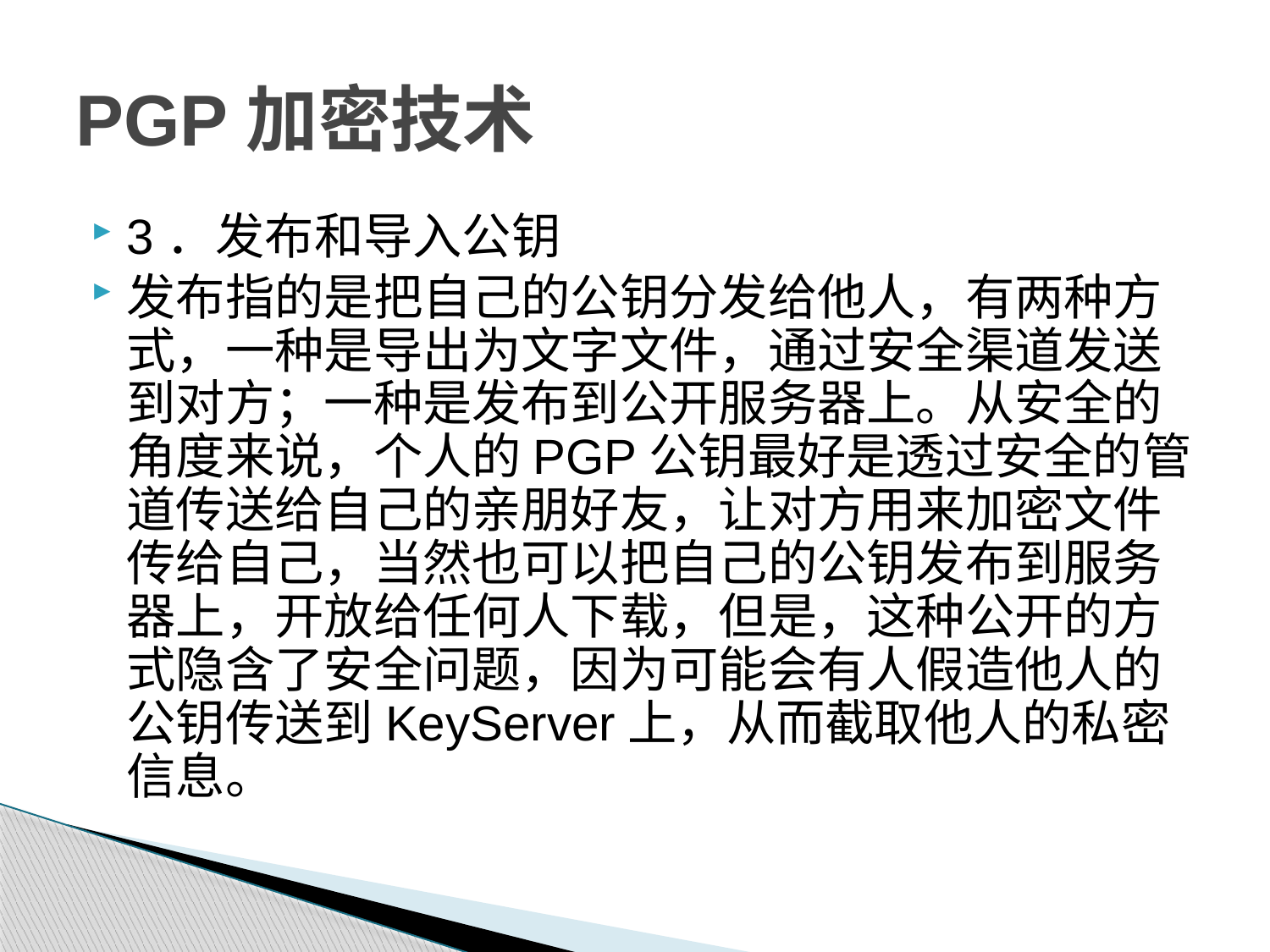

# PGP加密技术
3．发布和导入公钥
发布指的是把自己的公钥分发给他人，有两种方式，一种是导出为文字文件，通过安全渠道发送到对方；一种是发布到公开服务器上。从安全的角度来说，个人的PGP公钥最好是透过安全的管道传送给自己的亲朋好友，让对方用来加密文件传给自己，当然也可以把自己的公钥发布到服务器上，开放给任何人下载，但是，这种公开的方式隐含了安全问题，因为可能会有人假造他人的公钥传送到KeyServer上，从而截取他人的私密信息。